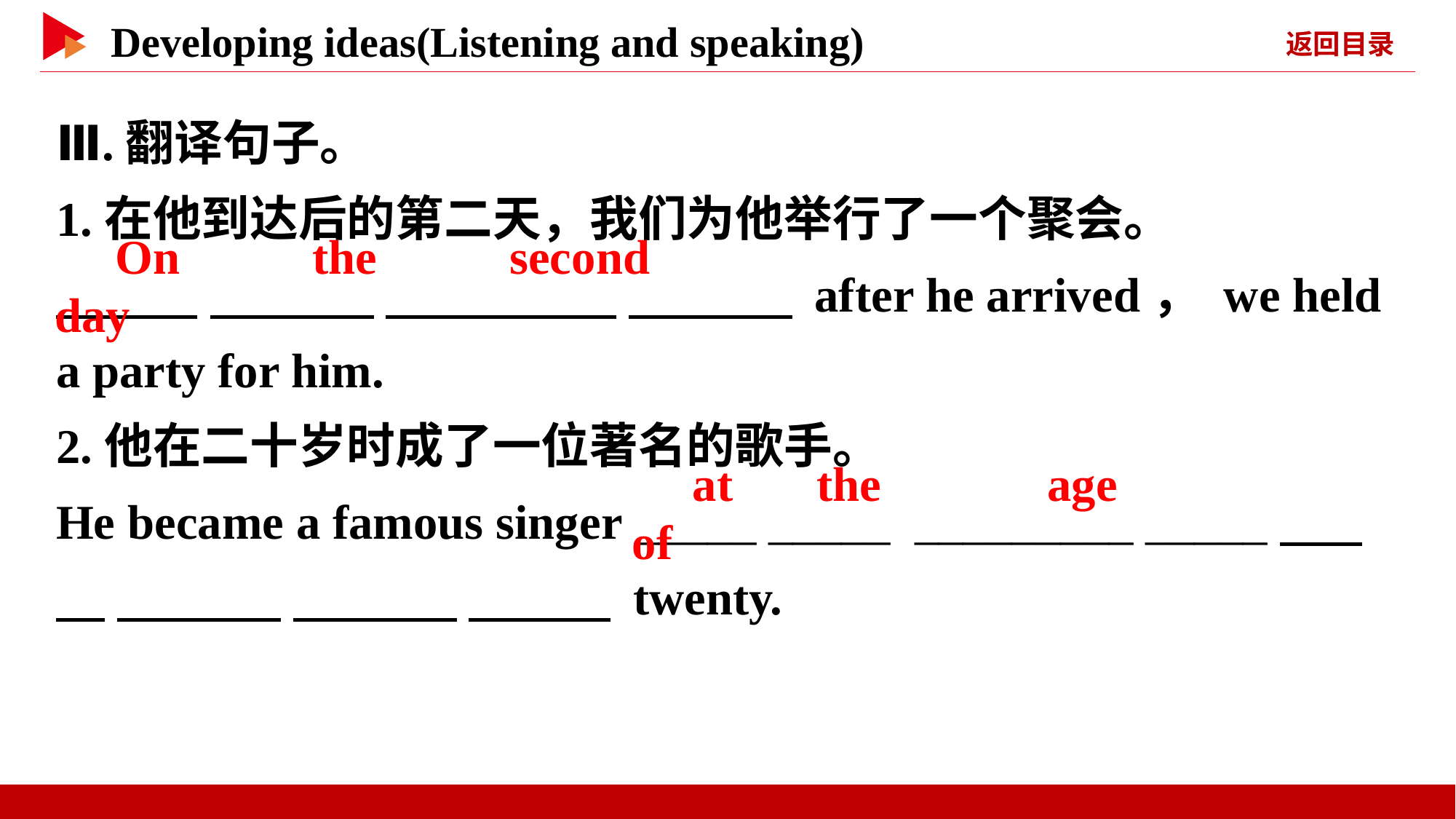

Ⅲ.翻译句子。
1.在他到达后的第二天，我们为他举行了一个聚会。
　    　 　      　 　            　 　      　 after he arrived， we held a party for him.
2.他在二十岁时成了一位著名的歌手。
He became a famous singer _____ _____  _________ _____　    　 　      　 　      　 　    　 twenty.

　On　 　the　 　second　 　day
　at　 the　 　   age　 　of